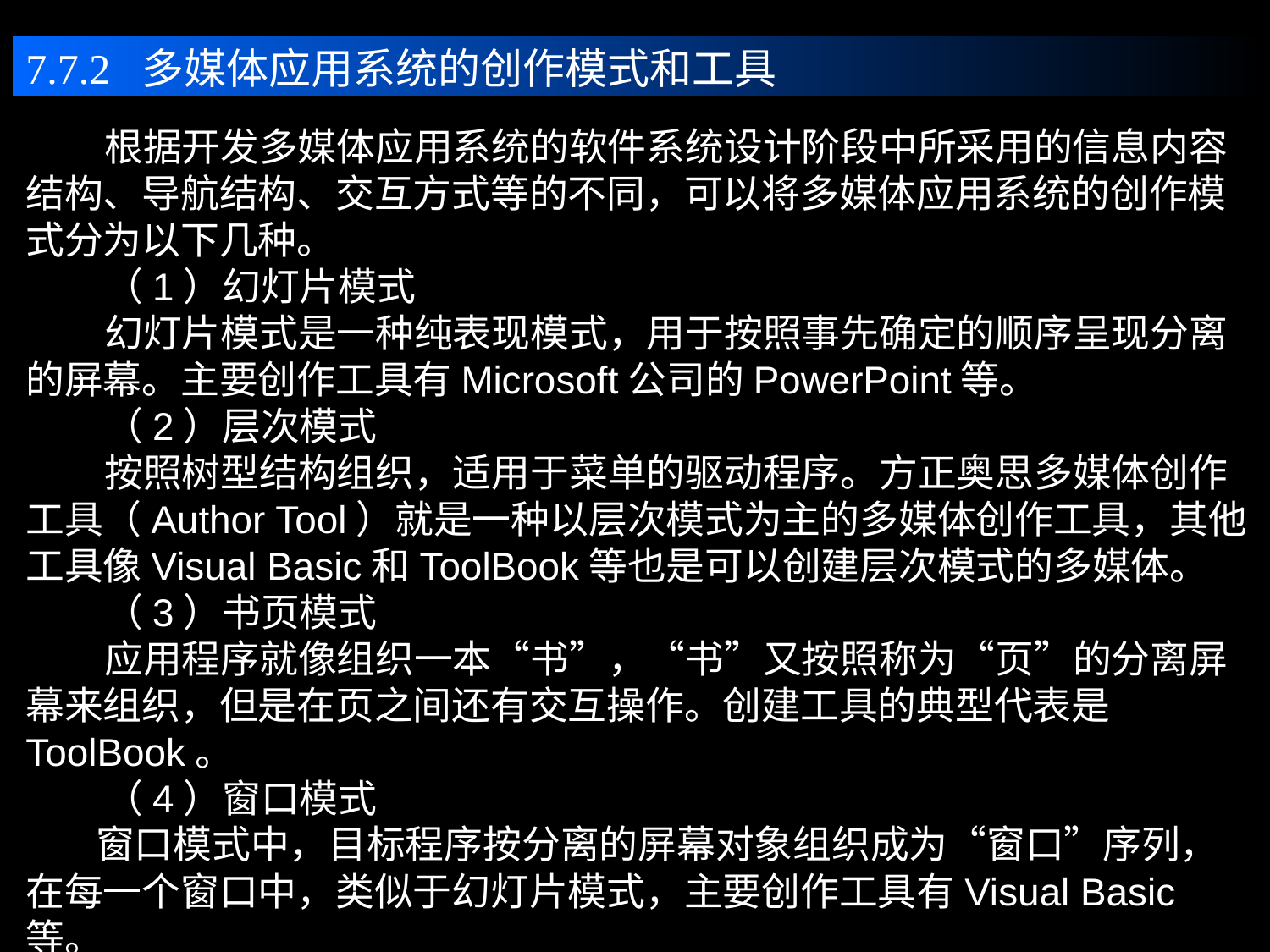

7.7.2  多媒体应用系统的创作模式和工具
        根据开发多媒体应用系统的软件系统设计阶段中所采用的信息内容结构、导航结构、交互方式等的不同，可以将多媒体应用系统的创作模式分为以下几种。
        （1）幻灯片模式
        幻灯片模式是一种纯表现模式，用于按照事先确定的顺序呈现分离的屏幕。主要创作工具有Microsoft公司的PowerPoint等。
        （2）层次模式
        按照树型结构组织，适用于菜单的驱动程序。方正奥思多媒体创作工具（Author Tool）就是一种以层次模式为主的多媒体创作工具，其他工具像Visual Basic和ToolBook等也是可以创建层次模式的多媒体。
        （3）书页模式
        应用程序就像组织一本“书”，“书”又按照称为“页”的分离屏幕来组织，但是在页之间还有交互操作。创建工具的典型代表是ToolBook。
        （4）窗口模式
       窗口模式中，目标程序按分离的屏幕对象组织成为“窗口”序列，在每一个窗口中，类似于幻灯片模式，主要创作工具有Visual Basic等。